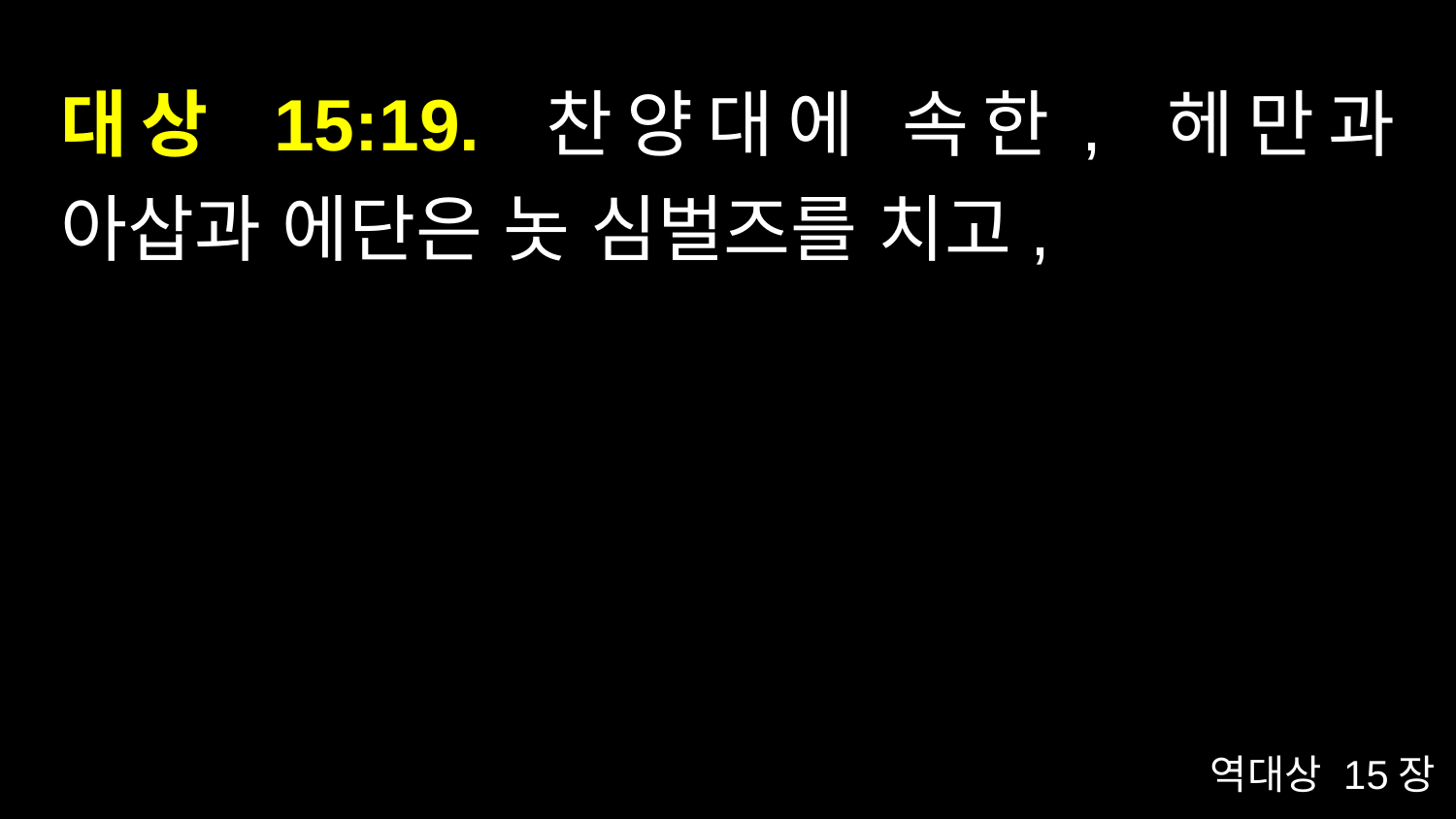

# 대상 15:19. 찬양대에 속한, 헤만과 아삽과 에단은 놋 심벌즈를 치고,
역대상 15장